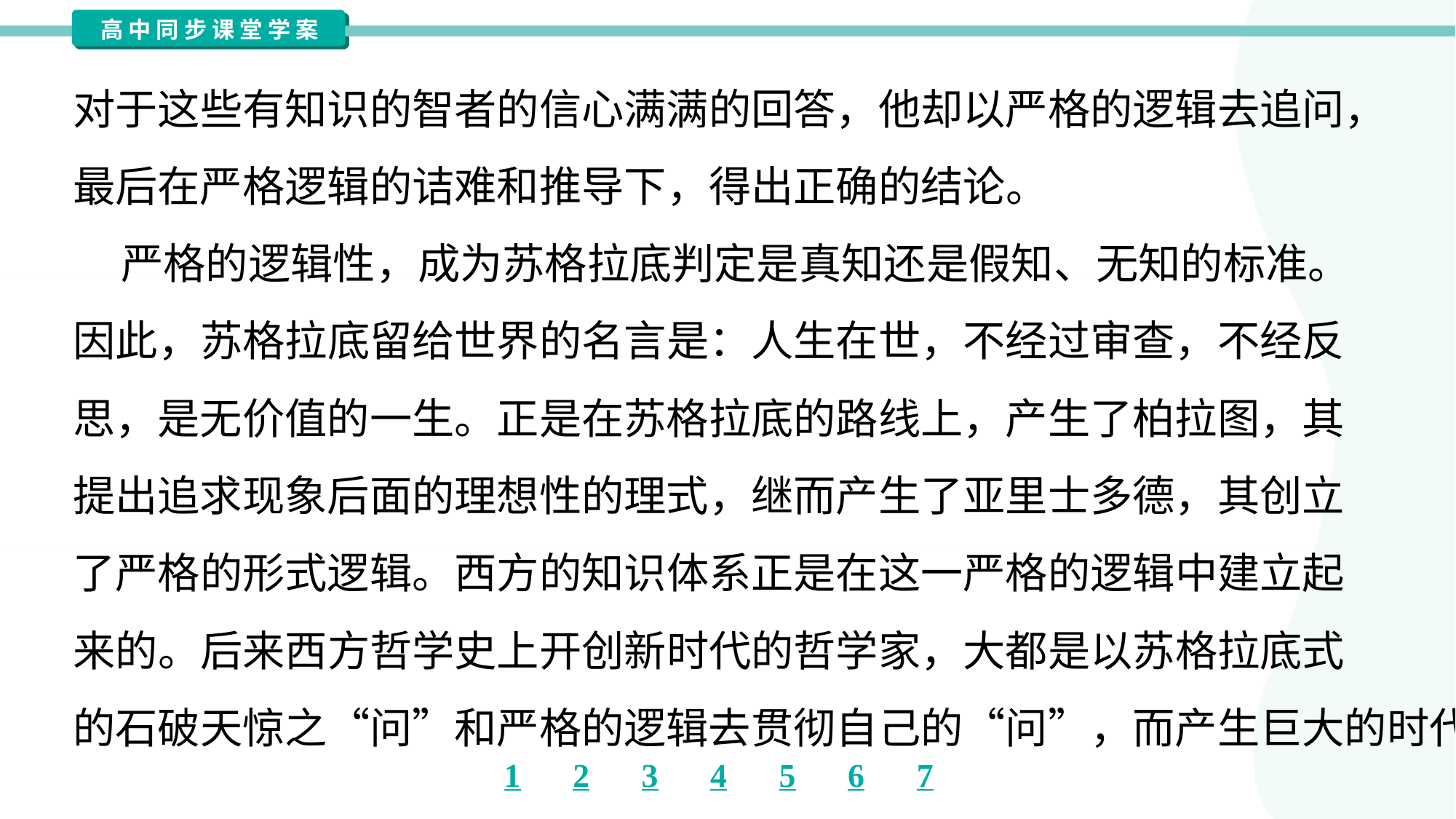

对于这些有知识的智者的信心满满的回答，他却以严格的逻辑去追问，
最后在严格逻辑的诘难和推导下，得出正确的结论。
    严格的逻辑性，成为苏格拉底判定是真知还是假知、无知的标准。
因此，苏格拉底留给世界的名言是：人生在世，不经过审查，不经反
思，是无价值的一生。正是在苏格拉底的路线上，产生了柏拉图，其
提出追求现象后面的理想性的理式，继而产生了亚里士多德，其创立
了严格的形式逻辑。西方的知识体系正是在这一严格的逻辑中建立起
来的。后来西方哲学史上开创新时代的哲学家，大都是以苏格拉底式
的石破天惊之“问”和严格的逻辑去贯彻自己的“问”，而产生巨大的时代